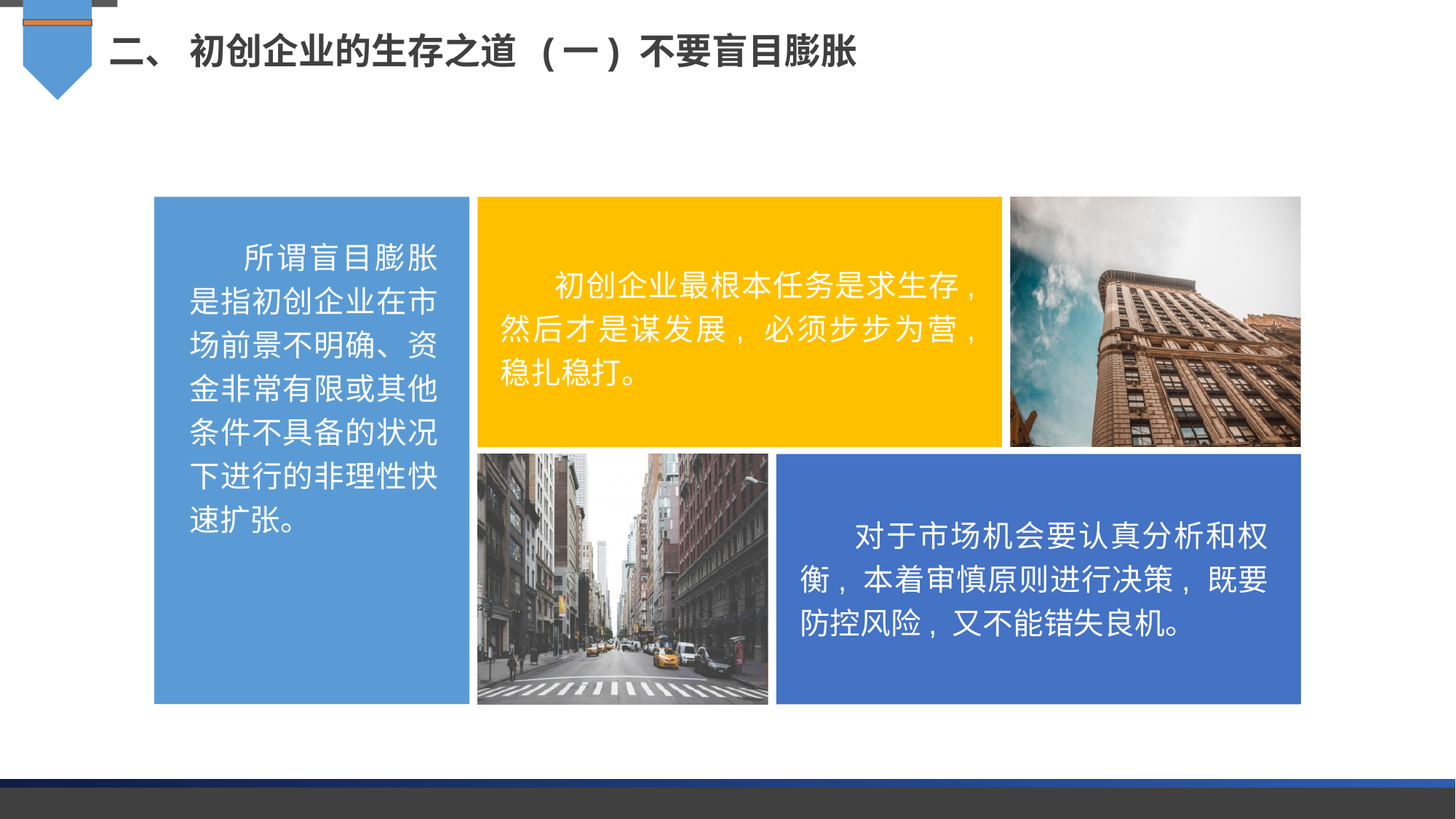

二、 初创企业的生存之道  (一) 不要盲目膨胀

所谓盲目膨胀是指初创企业在市场前景不明确、资金非常有限或其他条件不具备的状况下进行的非理性快速扩张。
初创企业最根本任务是求生存, 然后才是谋发展, 必须步步为营, 稳扎稳打。

对于市场机会要认真分析和权衡, 本着审慎原则进行决策, 既要防控风险, 又不能错失良机。